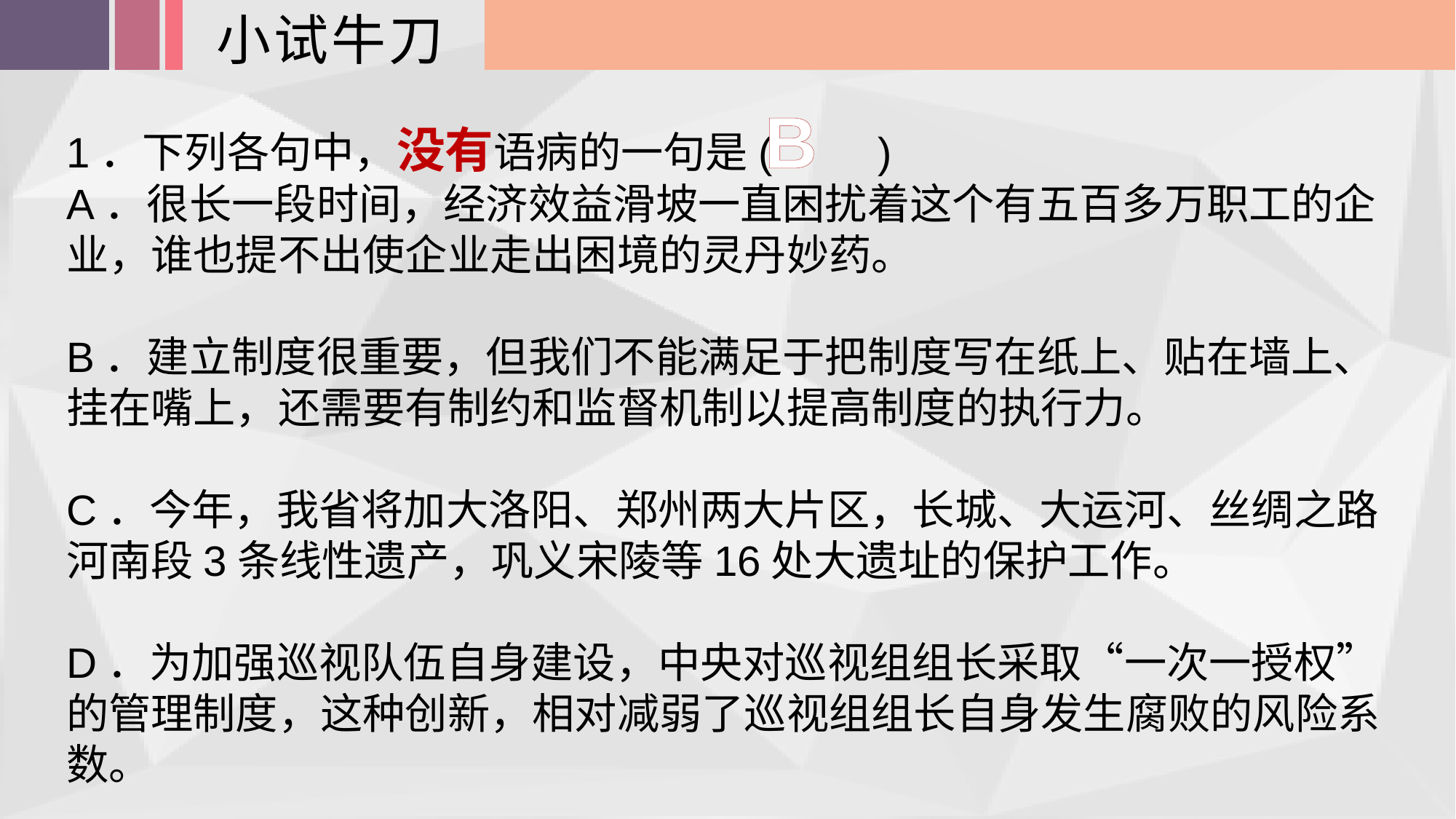

小试牛刀

B
1．下列各句中，没有语病的一句是(　　)
A．很长一段时间，经济效益滑坡一直困扰着这个有五百多万职工的企业，谁也提不出使企业走出困境的灵丹妙药。

B．建立制度很重要，但我们不能满足于把制度写在纸上、贴在墙上、挂在嘴上，还需要有制约和监督机制以提高制度的执行力。

C．今年，我省将加大洛阳、郑州两大片区，长城、大运河、丝绸之路河南段3条线性遗产，巩义宋陵等16处大遗址的保护工作。

D．为加强巡视队伍自身建设，中央对巡视组组长采取“一次一授权”的管理制度，这种创新，相对减弱了巡视组组长自身发生腐败的风险系数。